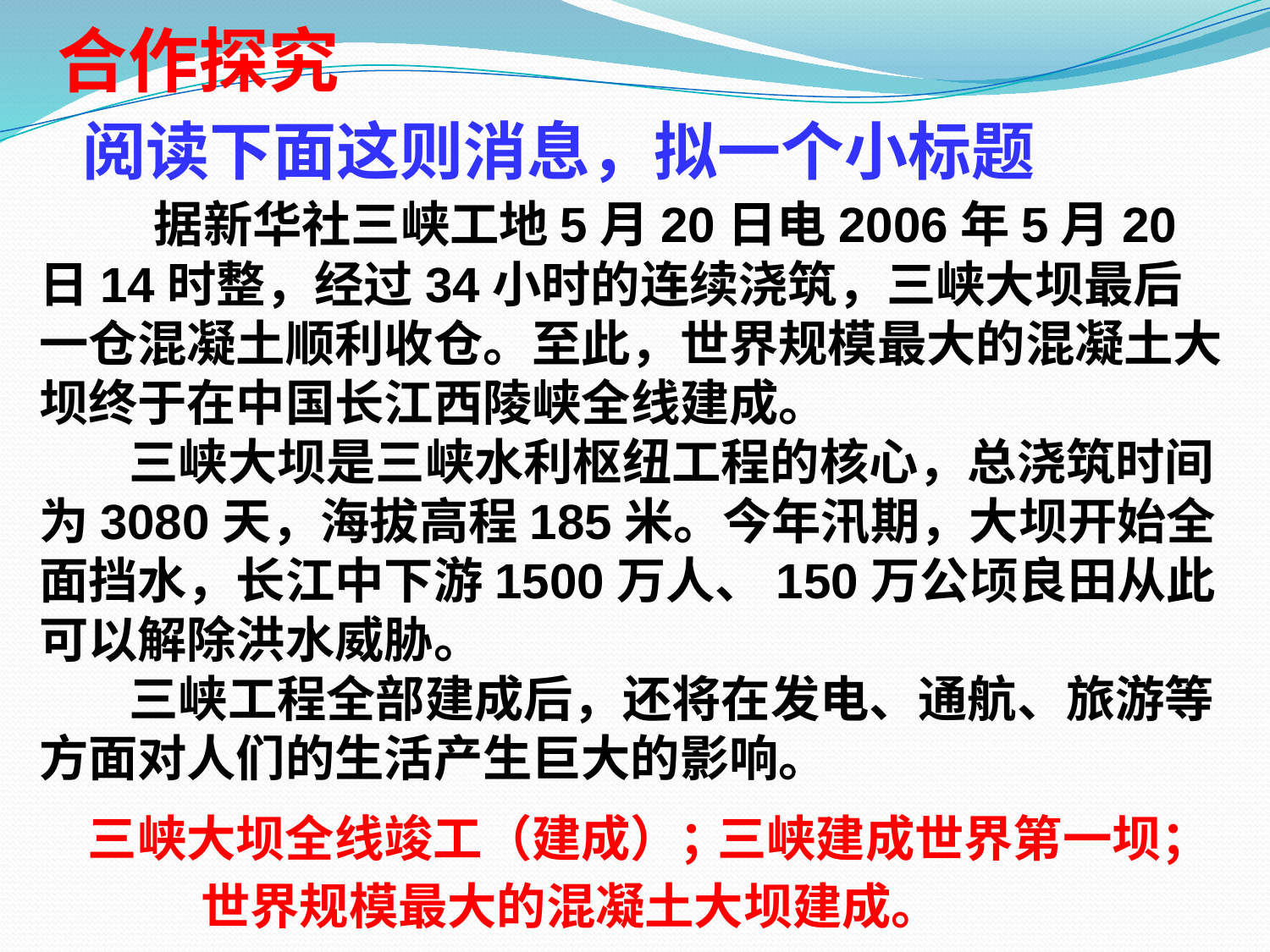

合作探究
# 阅读下面这则消息，拟一个小标题

        据新华社三峡工地5月20日电2006年5月20日14时整，经过34小时的连续浇筑，三峡大坝最后一仓混凝土顺利收仓。至此，世界规模最大的混凝土大坝终于在中国长江西陵峡全线建成。
       三峡大坝是三峡水利枢纽工程的核心，总浇筑时间为3080天，海拔高程185米。今年汛期，大坝开始全面挡水，长江中下游1500万人、150万公顷良田从此可以解除洪水威胁。
       三峡工程全部建成后，还将在发电、通航、旅游等方面对人们的生活产生巨大的影响。

三峡大坝全线竣工（建成）；

三峡建成世界第一坝；
世界规模最大的混凝土大坝建成。